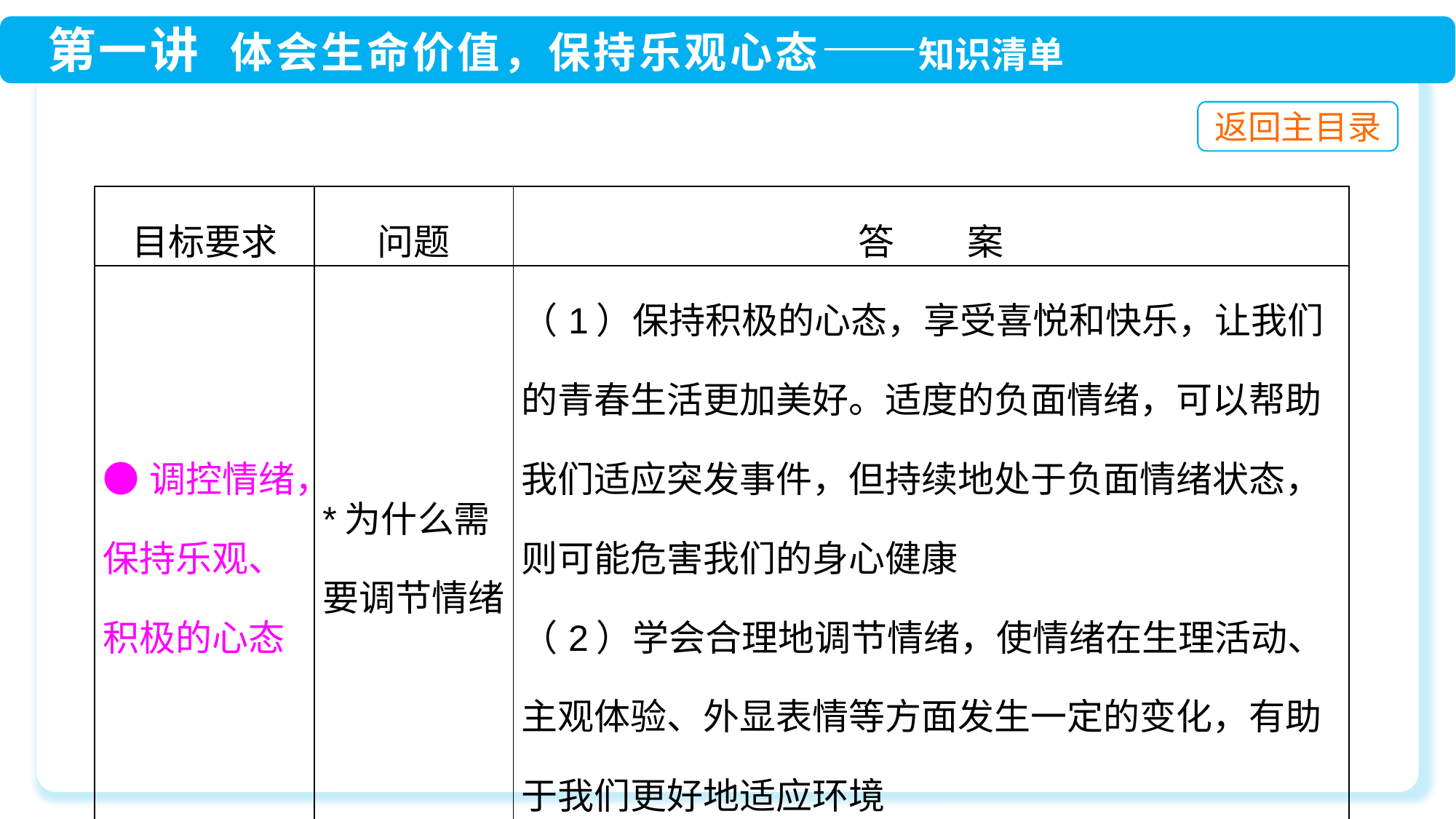

| 目标要求 | 问题 | 答　　案 |
| --- | --- | --- |
| ●调控情绪，保持乐观、积极的心态 | \*为什么需要调节情绪 | （1）保持积极的心态，享受喜悦和快乐，让我们的青春生活更加美好。适度的负面情绪，可以帮助我们适应突发事件，但持续地处于负面情绪状态，则可能危害我们的身心健康 （2）学会合理地调节情绪，使情绪在生理活动、主观体验、外显表情等方面发生一定的变化，有助于我们更好地适应环境 |